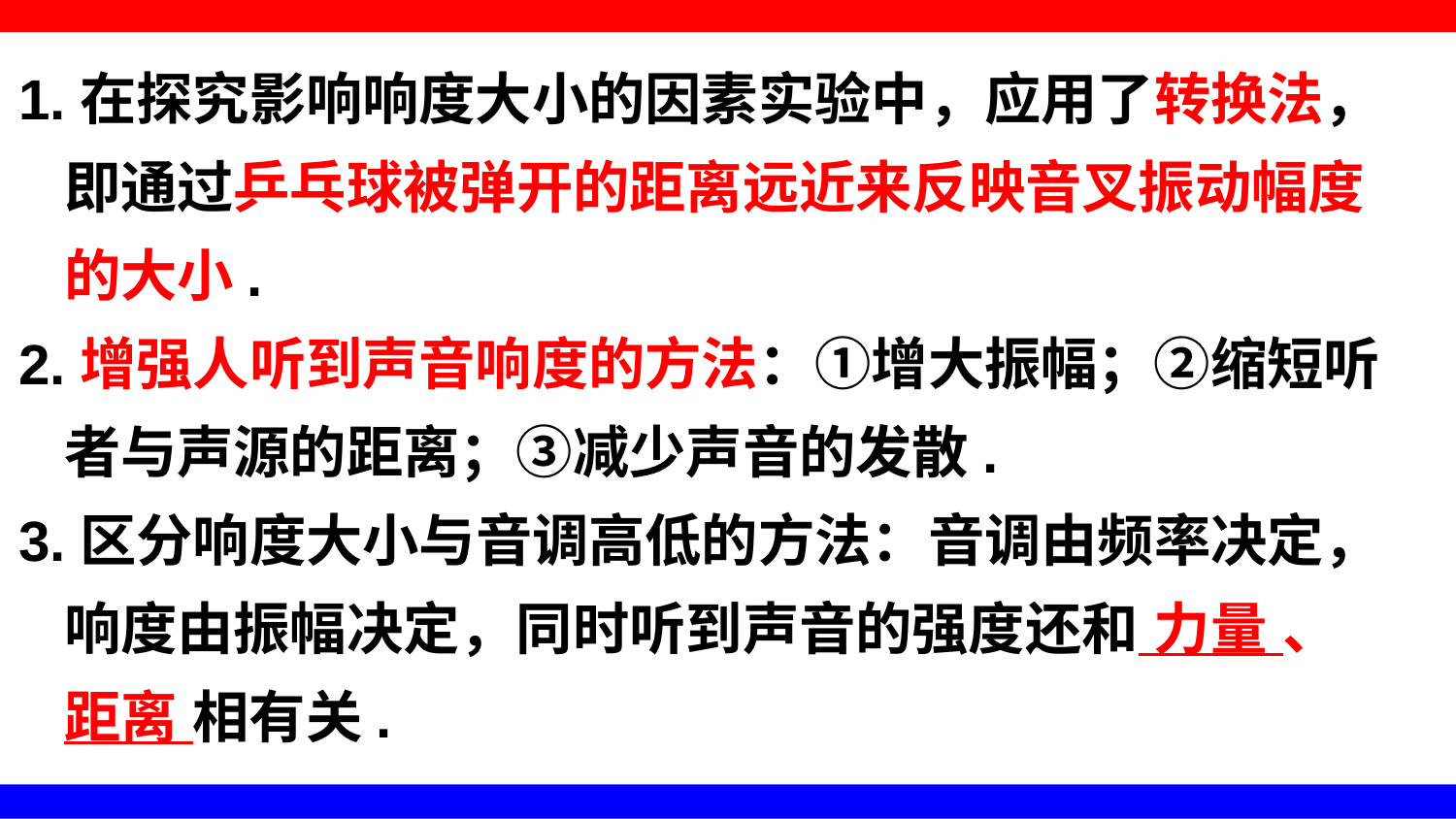

1.在探究影响响度大小的因素实验中，应用了转换法，
  即通过乒乓球被弹开的距离远近来反映音叉振动幅度
  的大小.
2.增强人听到声音响度的方法：①增大振幅；②缩短听
  者与声源的距离；③减少声音的发散.
3.区分响度大小与音调高低的方法：音调由频率决定，
  响度由振幅决定，同时听到声音的强度还和 力量 、
  距离 相有关.